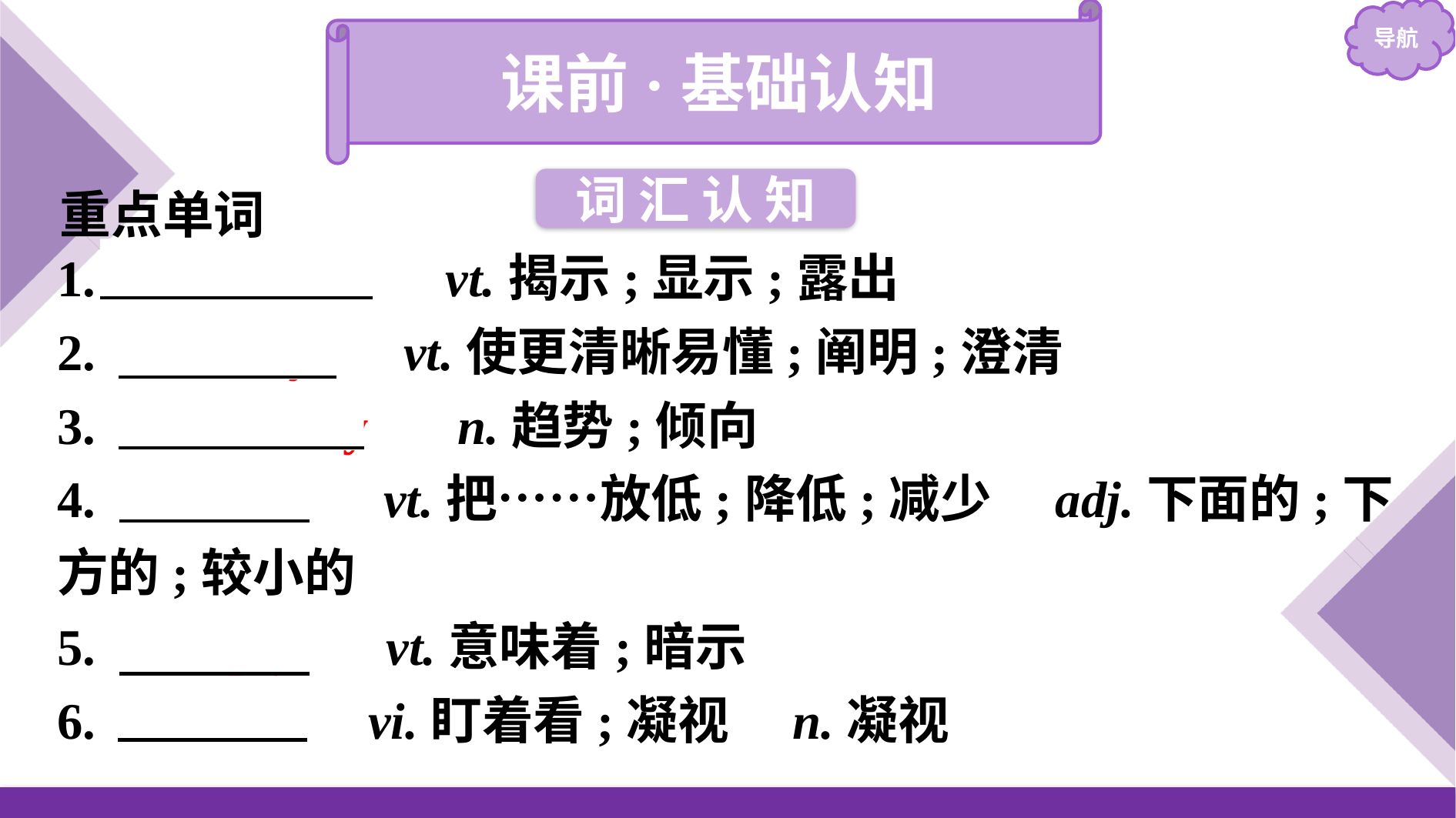

课前·基础认知
重点单词
词 汇 认 知
1.　reveal　　 vt.揭示;显示;露出
2.　clarify　 vt.使更清晰易懂;阐明;澄清
3.　tendency　 n.趋势;倾向
4.　lower　 vt.把……放低;降低;减少　adj.下面的;下方的;较小的
5.　imply　 vt.意味着;暗示
6.　stare　 vi.盯着看;凝视　n.凝视